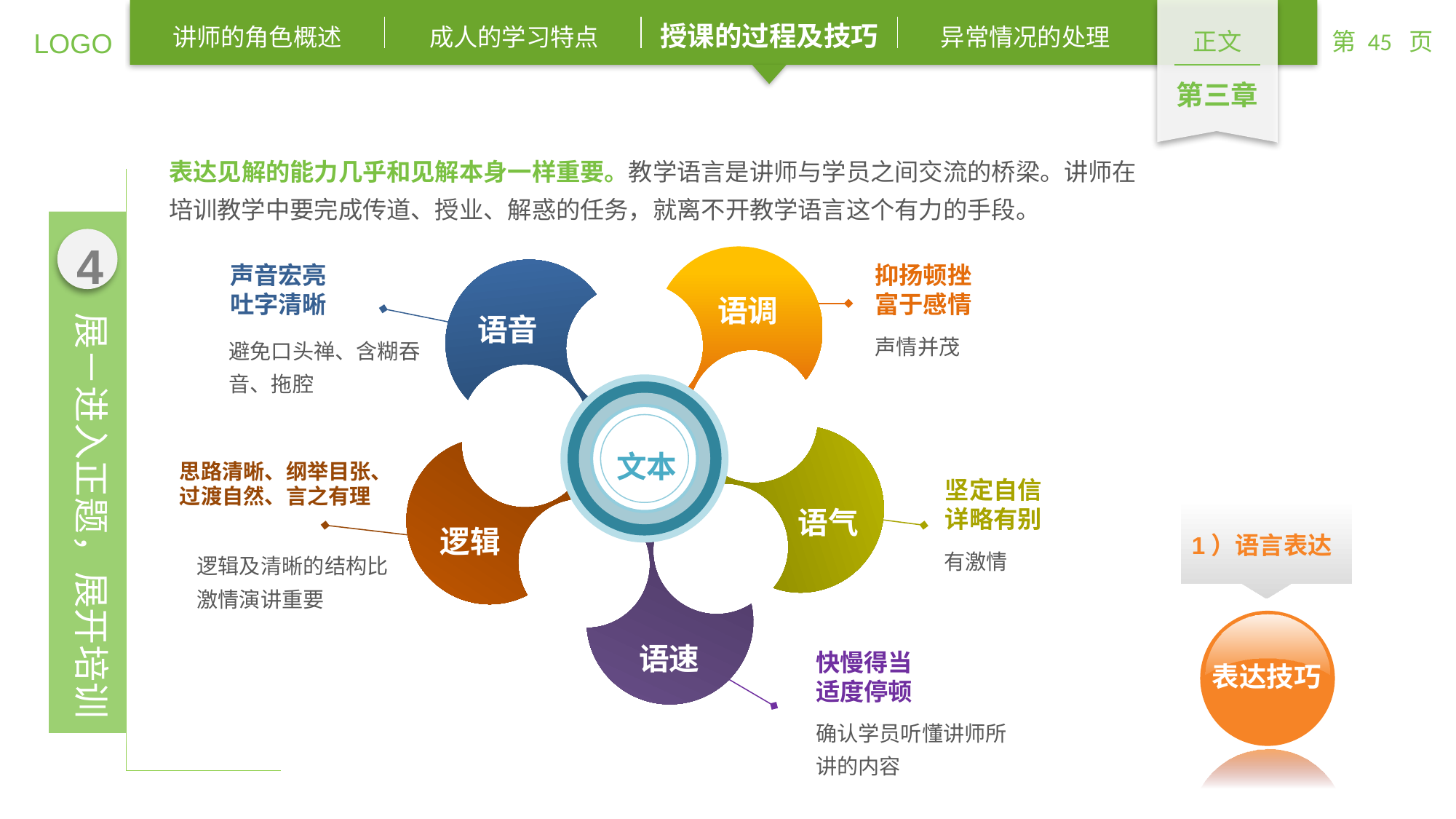

表达见解的能力几乎和见解本身一样重要。教学语言是讲师与学员之间交流的桥梁。讲师在培训教学中要完成传道、授业、解惑的任务，就离不开教学语言这个有力的手段。

语调
语音
文本
语气
逻辑
语速
抑扬顿挫
富于感情
声音宏亮
吐字清晰
声情并茂
避免口头禅、含糊吞音、拖腔
思路清晰、纲举目张、过渡自然、言之有理
坚定自信
详略有别
1）语言表达
有激情
逻辑及清晰的结构比激情演讲重要
快慢得当
适度停顿
确认学员听懂讲师所讲的内容